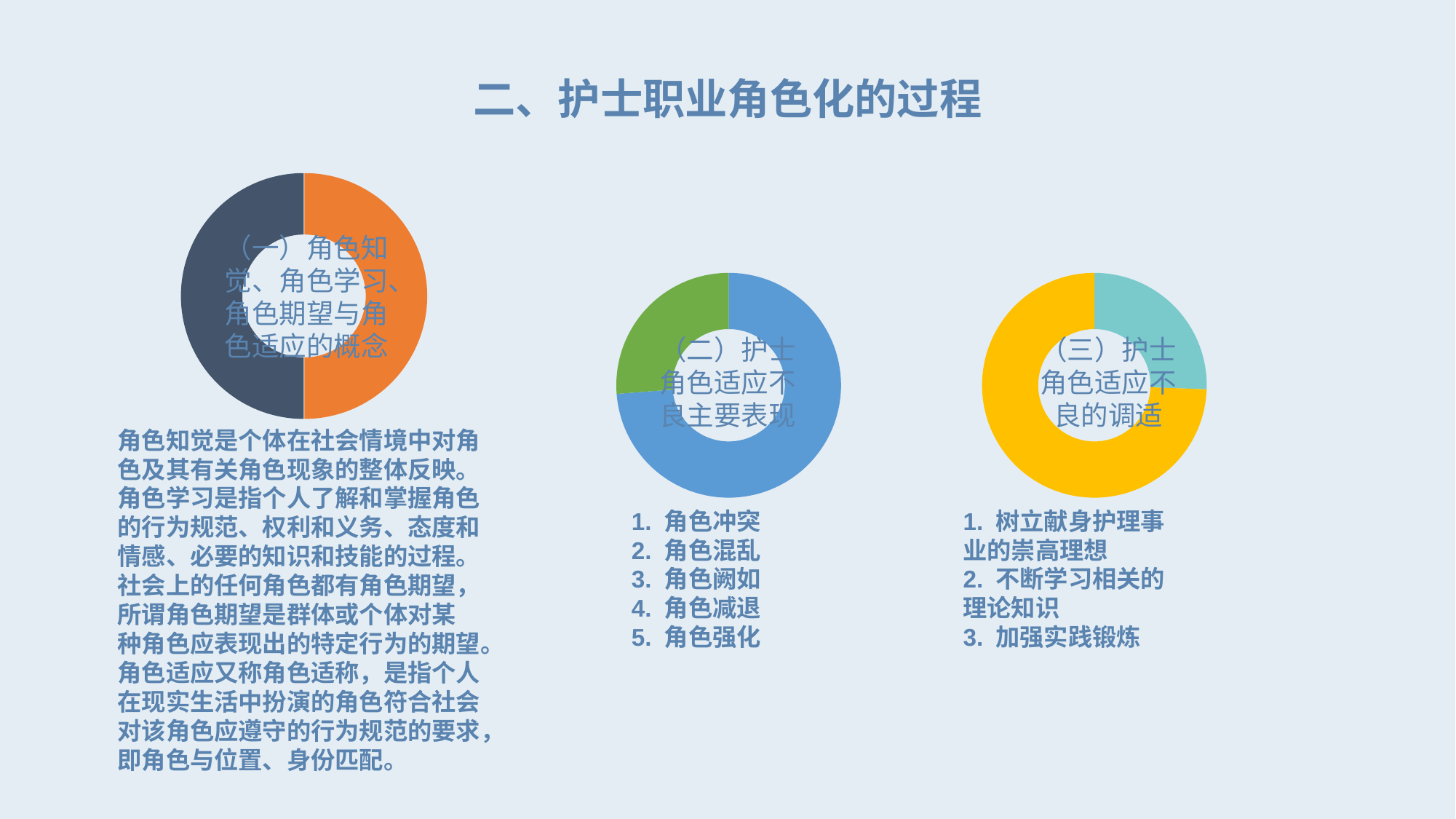

二、护士职业角色化的过程

### Chart

| Category | 销售额 |
|---|---|
| 第一季度 | 3.2 |
| 第二季度 | 3.2 |
|  | None |
|  | None |
（一）角色知觉、角色学习、角色期望与角色适应的概念
角色知觉是个体在社会情境中对角色及其有关角色现象的整体反映。角色学习是指个人了解和掌握角色的行为规范、权利和义务、态度和
情感、必要的知识和技能的过程。社会上的任何角色都有角色期望，所谓角色期望是群体或个体对某
种角色应表现出的特定行为的期望。角色适应又称角色适称，是指个人在现实生活中扮演的角色符合社会
对该角色应遵守的行为规范的要求，即角色与位置、身份匹配。

### Chart

| Category | 销售额 |
|---|---|
| 第一季度 | 9.0 |
| 第二季度 | 3.2 |
|  | None |
|  | None |
（二）护士角色适应不良主要表现
1. 角色冲突
2. 角色混乱
3. 角色阙如
4. 角色减退
5. 角色强化

### Chart

| Category | 销售额 |
|---|---|
| 第一季度 | 1.1 |
| 第二季度 | 3.2 |
|  | None |
|  | None |
（三）护士角色适应不良的调适
1. 树立献身护理事业的崇高理想
2. 不断学习相关的理论知识
3. 加强实践锻炼